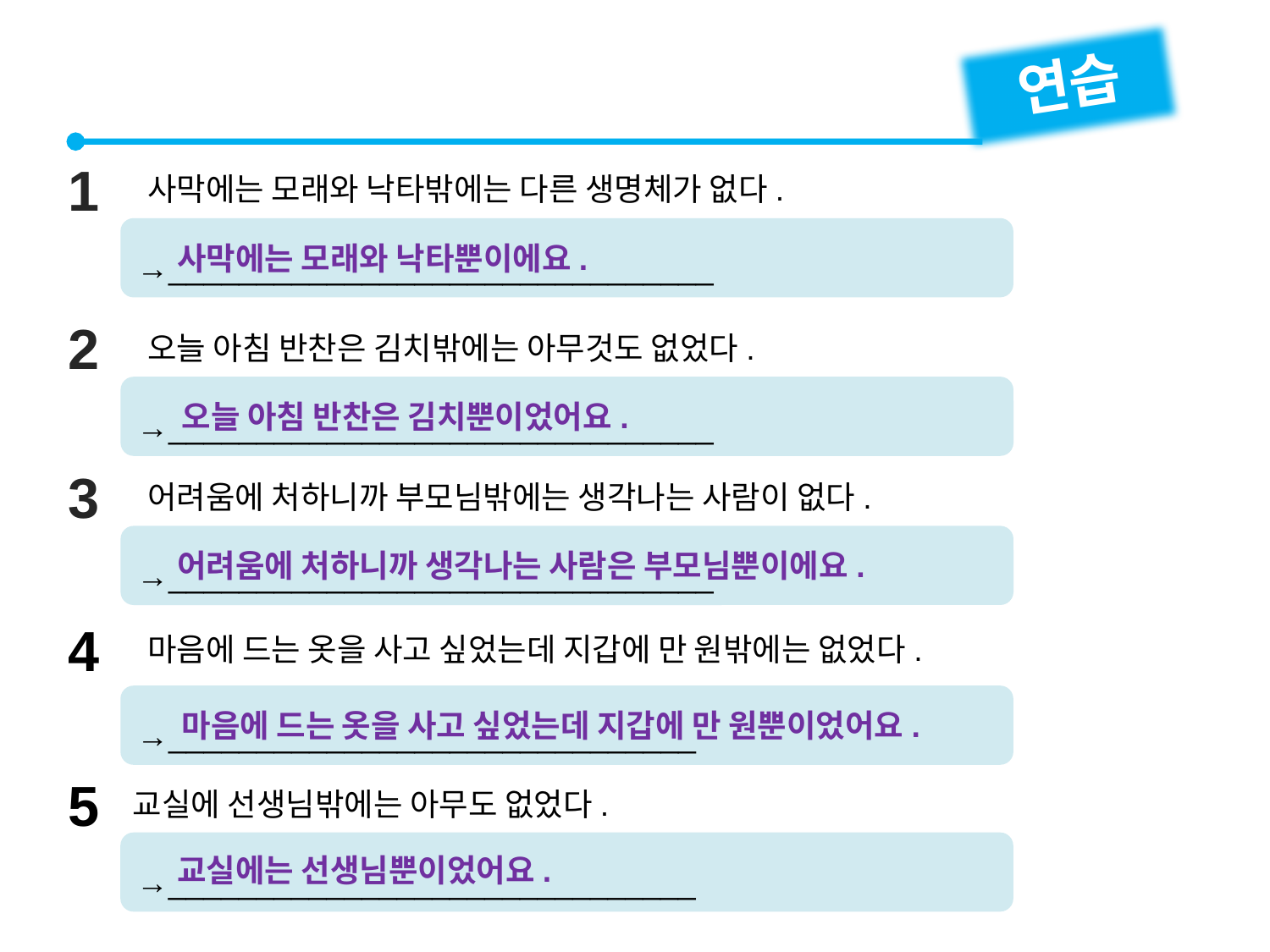

연습
1
사막에는 모래와 낙타밖에는 다른 생명체가 없다.
→_______________________________
사막에는 모래와 낙타뿐이에요.
2
오늘 아침 반찬은 김치밖에는 아무것도 없었다.
→_______________________________
오늘 아침 반찬은 김치뿐이었어요.
3
어려움에 처하니까 부모님밖에는 생각나는 사람이 없다.
→_______________________________
어려움에 처하니까 생각나는 사람은 부모님뿐이에요.
4
마음에 드는 옷을 사고 싶었는데 지갑에 만 원밖에는 없었다.
→______________________________
마음에 드는 옷을 사고 싶었는데 지갑에 만 원뿐이었어요.
5
교실에 선생님밖에는 아무도 없었다.
→______________________________
교실에는 선생님뿐이었어요.